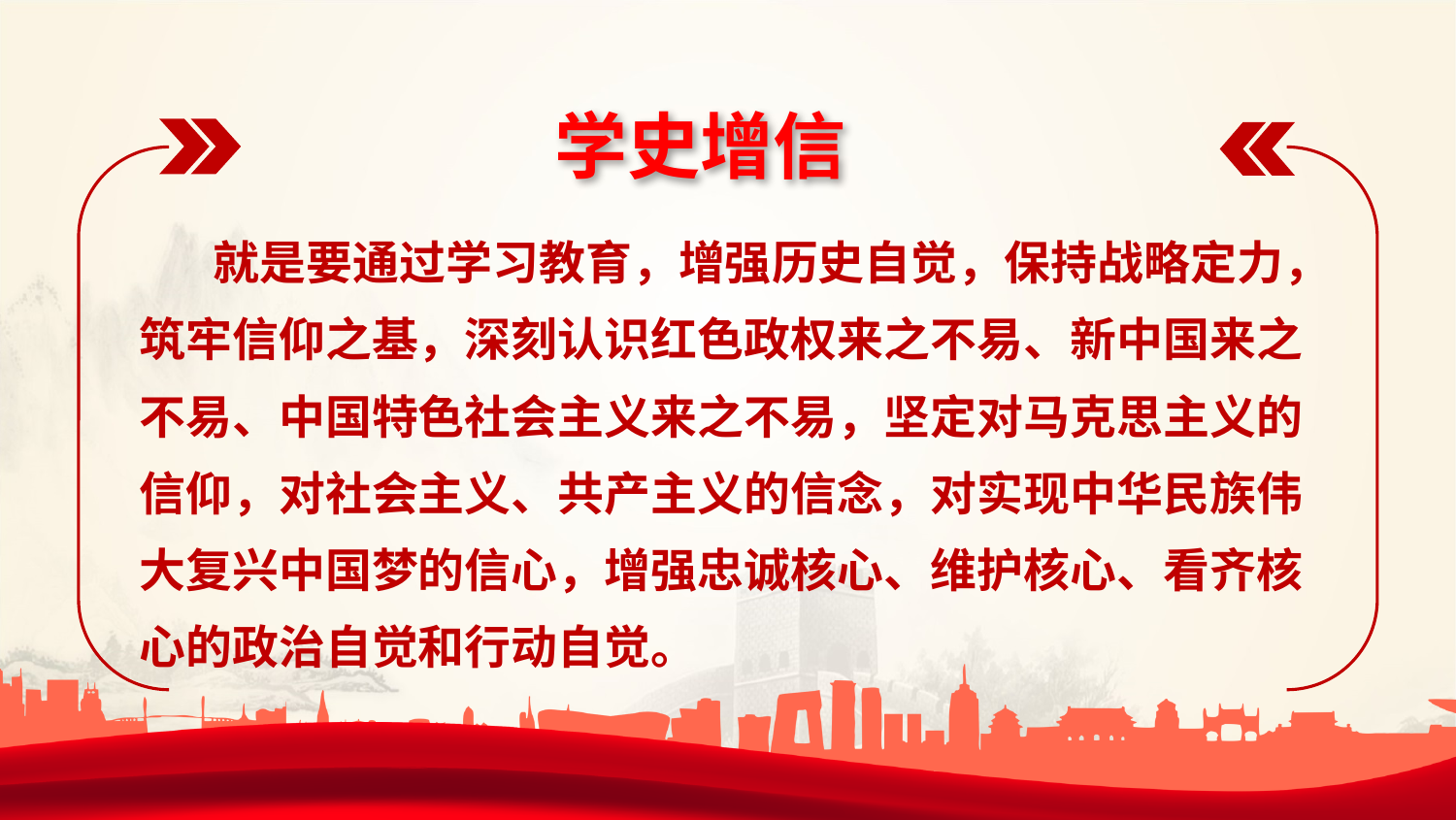

延迟符
学史增信

           就是要通过学习教育，增强历史自觉，保持战略定力，筑牢信仰之基，深刻认识红色政权来之不易、新中国来之不易、中国特色社会主义来之不易，坚定对马克思主义的信仰，对社会主义、共产主义的信念，对实现中华民族伟大复兴中国梦的信心，增强忠诚核心、维护核心、看齐核心的政治自觉和行动自觉。

5